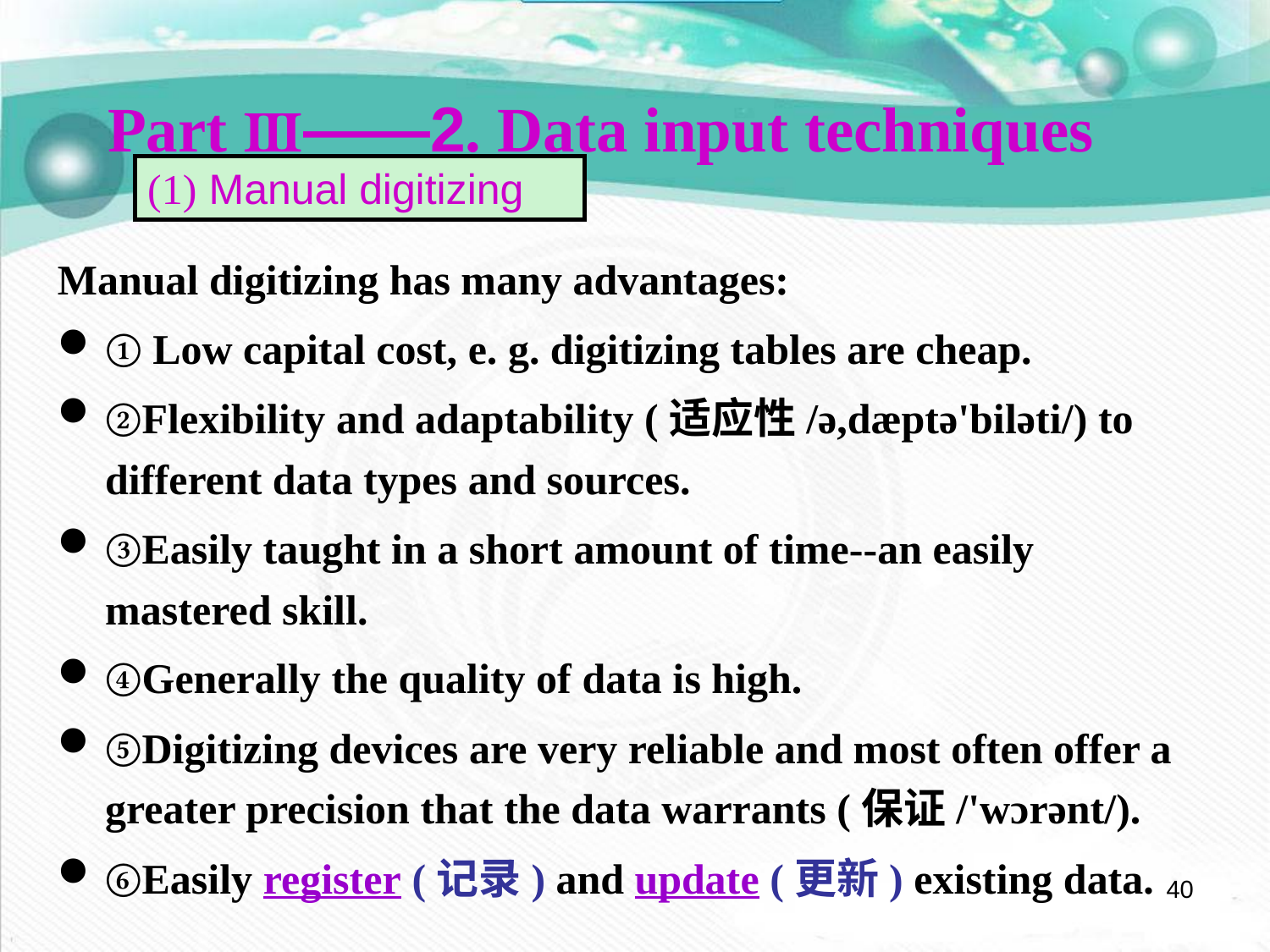

Part Ⅲ——2. Data input techniques
(1) Manual digitizing
Manual digitizing has many advantages:
① Low capital cost, e. g. digitizing tables are cheap.
②Flexibility and adaptability (适应性/ə,dæptə'biləti/) to different data types and sources.
③Easily taught in a short amount of time--an easily mastered skill.
④Generally the quality of data is high.
⑤Digitizing devices are very reliable and most often offer a greater precision that the data warrants (保证/'wɔrənt/).
⑥Easily register (记录) and update (更新) existing data.
40